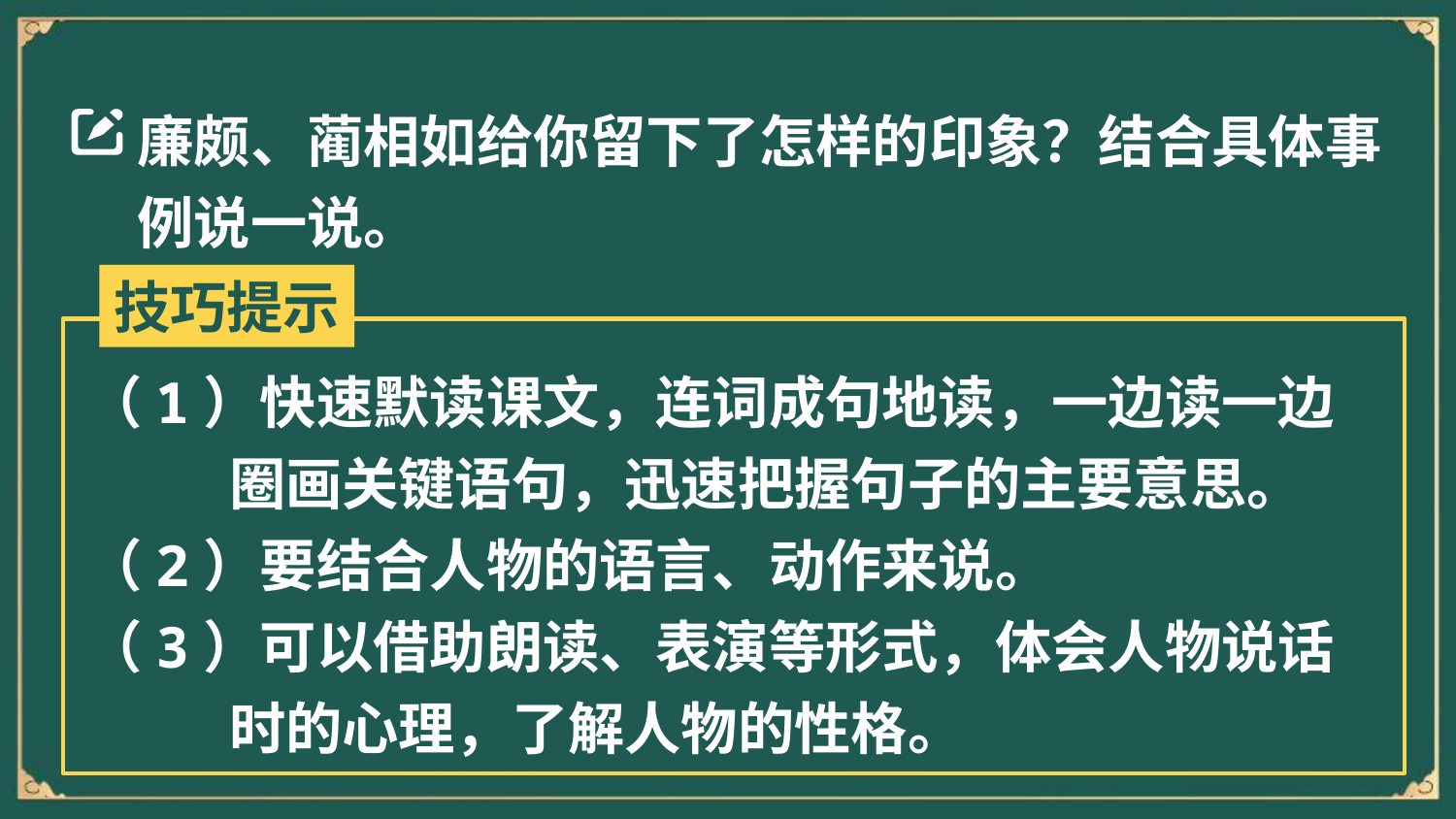

廉颇、蔺相如给你留下了怎样的印象？结合具体事例说一说。

技巧提示

（1）快速默读课文，连词成句地读，一边读一边圈画关键语句，迅速把握句子的主要意思。
（2）要结合人物的语言、动作来说。
（3）可以借助朗读、表演等形式，体会人物说话时的心理，了解人物的性格。